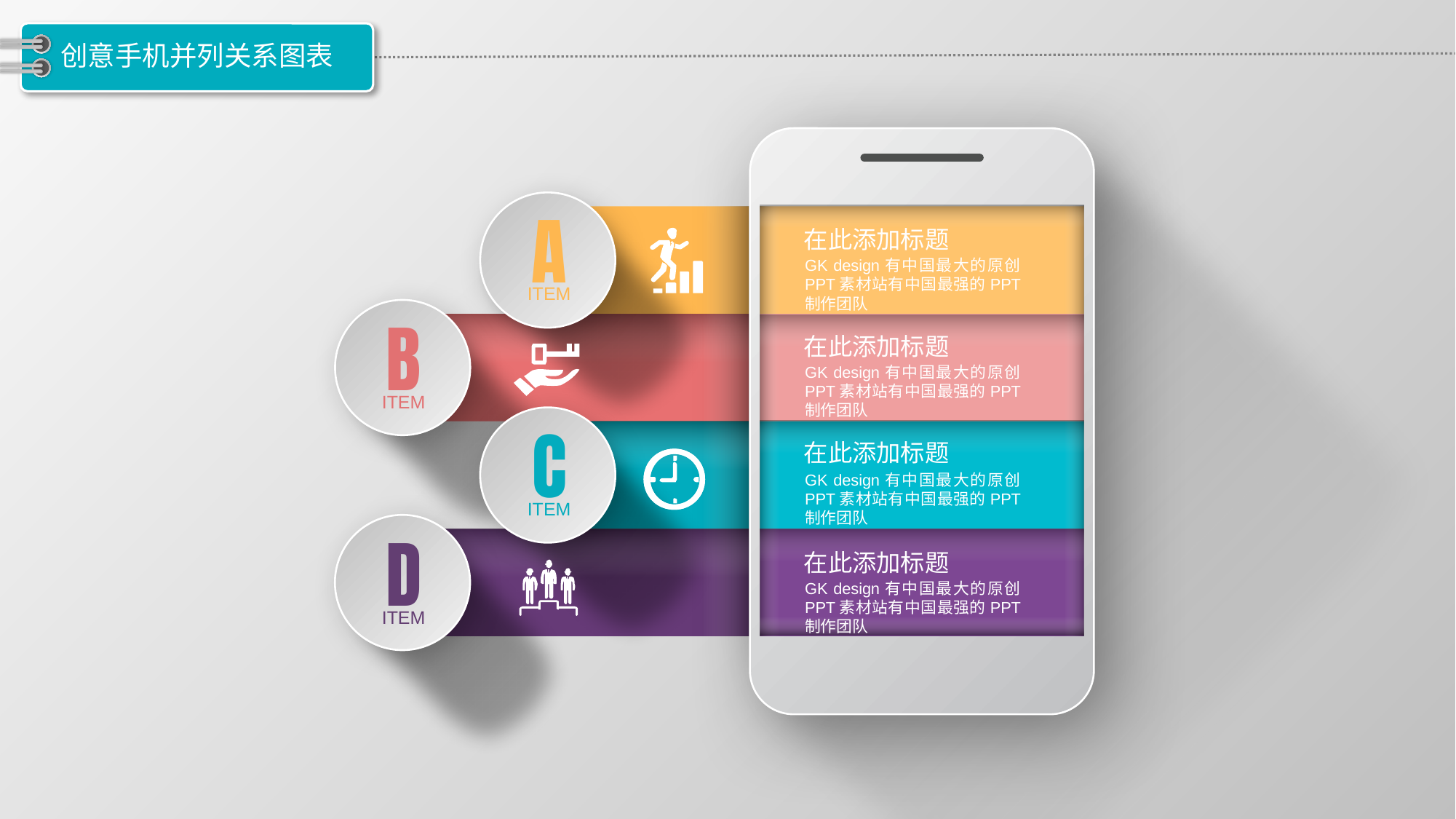

# 创意手机并列关系图表

%

A
ITEM

在此添加标题
GK design有中国最大的原创PPT素材站有中国最强的PPT制作团队

B
ITEM

在此添加标题
GK design有中国最大的原创PPT素材站有中国最强的PPT制作团队

C
ITEM

在此添加标题
GK design有中国最大的原创PPT素材站有中国最强的PPT制作团队

D
ITEM

在此添加标题
GK design有中国最大的原创PPT素材站有中国最强的PPT制作团队